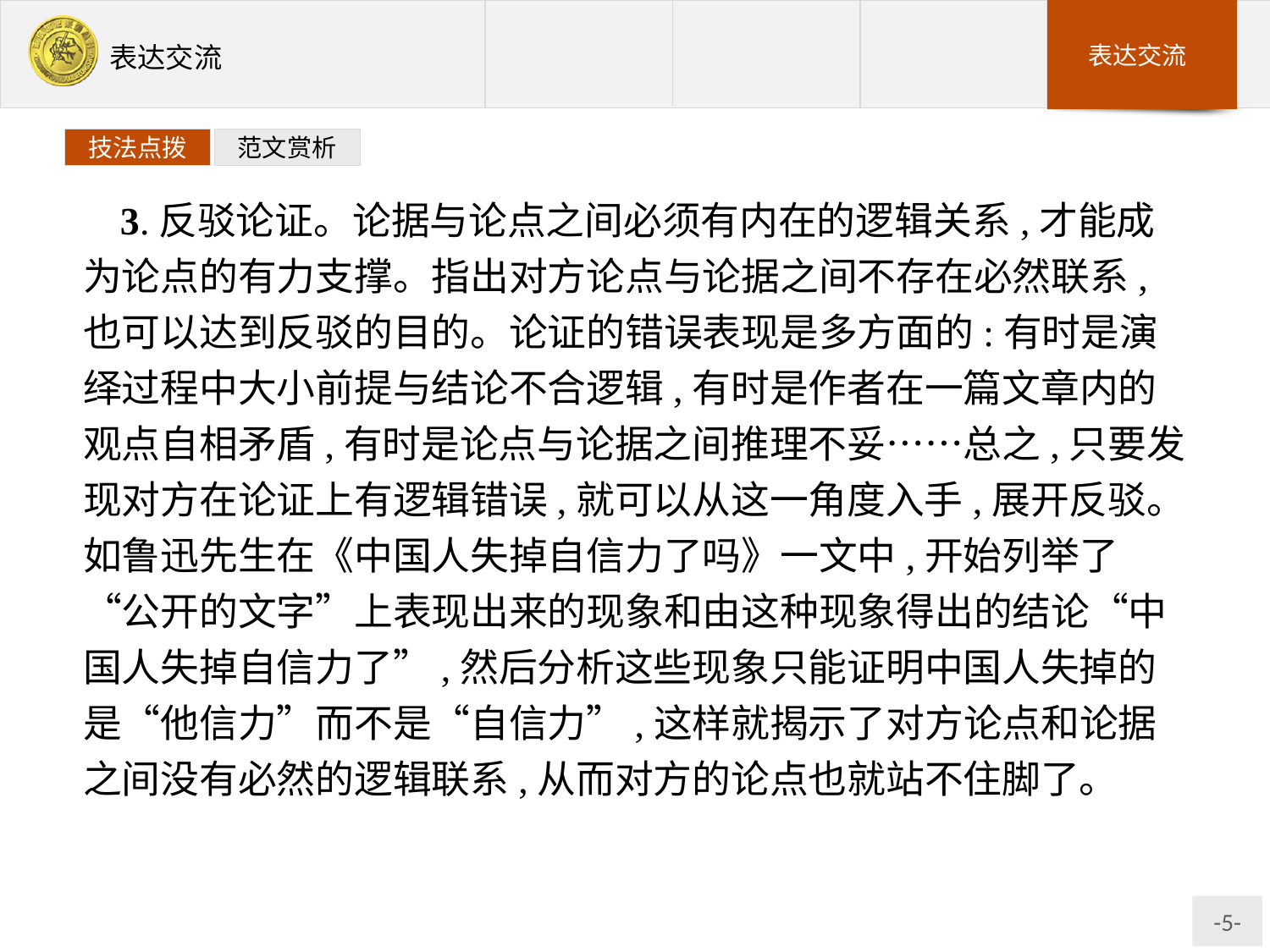

技法点拨
范文赏析
3.反驳论证。论据与论点之间必须有内在的逻辑关系,才能成为论点的有力支撑。指出对方论点与论据之间不存在必然联系,也可以达到反驳的目的。论证的错误表现是多方面的:有时是演绎过程中大小前提与结论不合逻辑,有时是作者在一篇文章内的观点自相矛盾,有时是论点与论据之间推理不妥……总之,只要发现对方在论证上有逻辑错误,就可以从这一角度入手,展开反驳。如鲁迅先生在《中国人失掉自信力了吗》一文中,开始列举了“公开的文字”上表现出来的现象和由这种现象得出的结论“中国人失掉自信力了”,然后分析这些现象只能证明中国人失掉的是“他信力”而不是“自信力”,这样就揭示了对方论点和论据之间没有必然的逻辑联系,从而对方的论点也就站不住脚了。